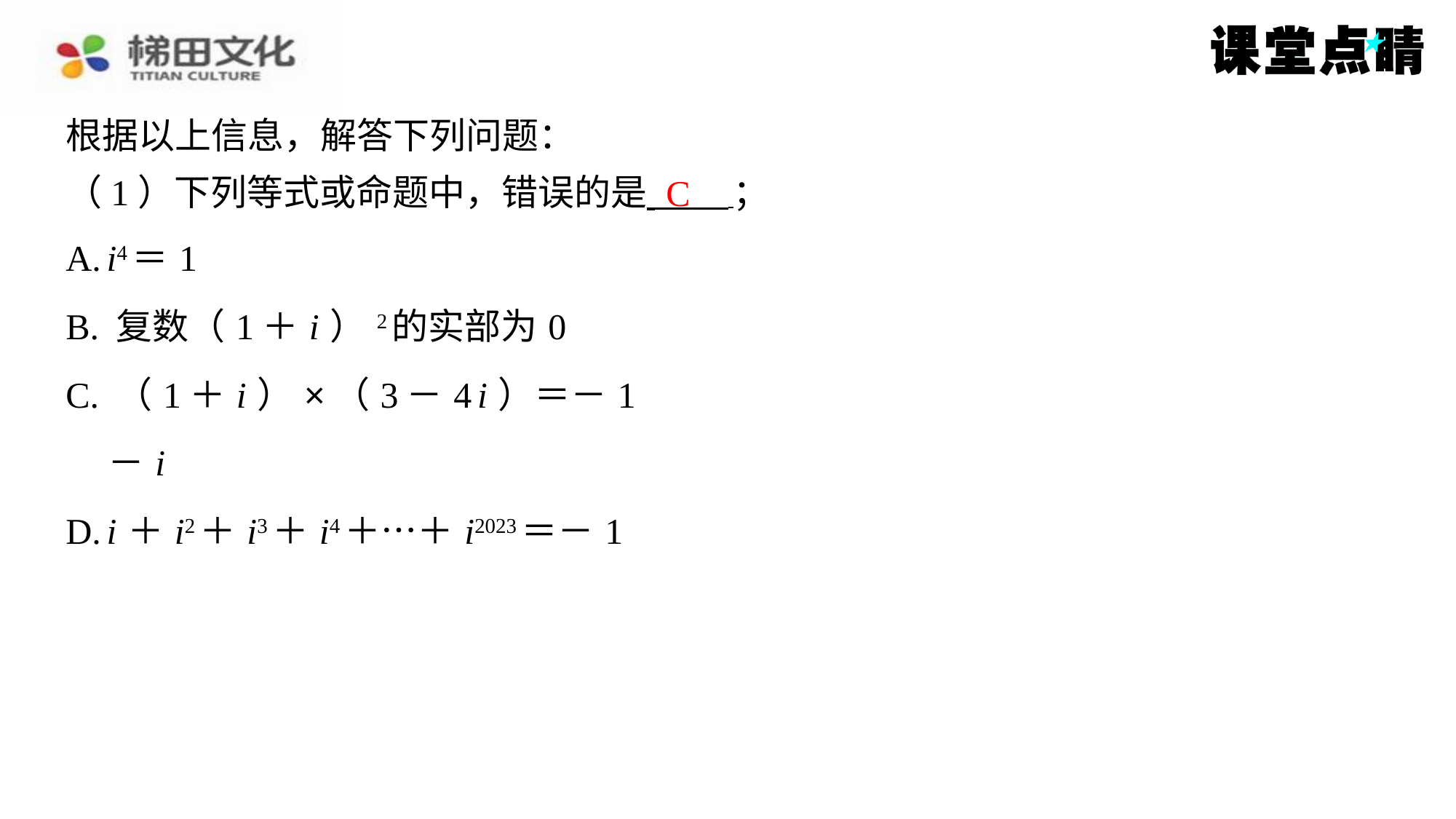

根据以上信息，解答下列问题：
（1）下列等式或命题中，错误的是             ⁠；
C
| A. i4＝1 |
| --- |
| B. 复数（1＋ i ）2的实部为0 |
| C. （1＋ i ）×（3－4 i ）＝－1－ i |
| D. i ＋ i2＋ i3＋ i4＋…＋ i2023＝－1 |